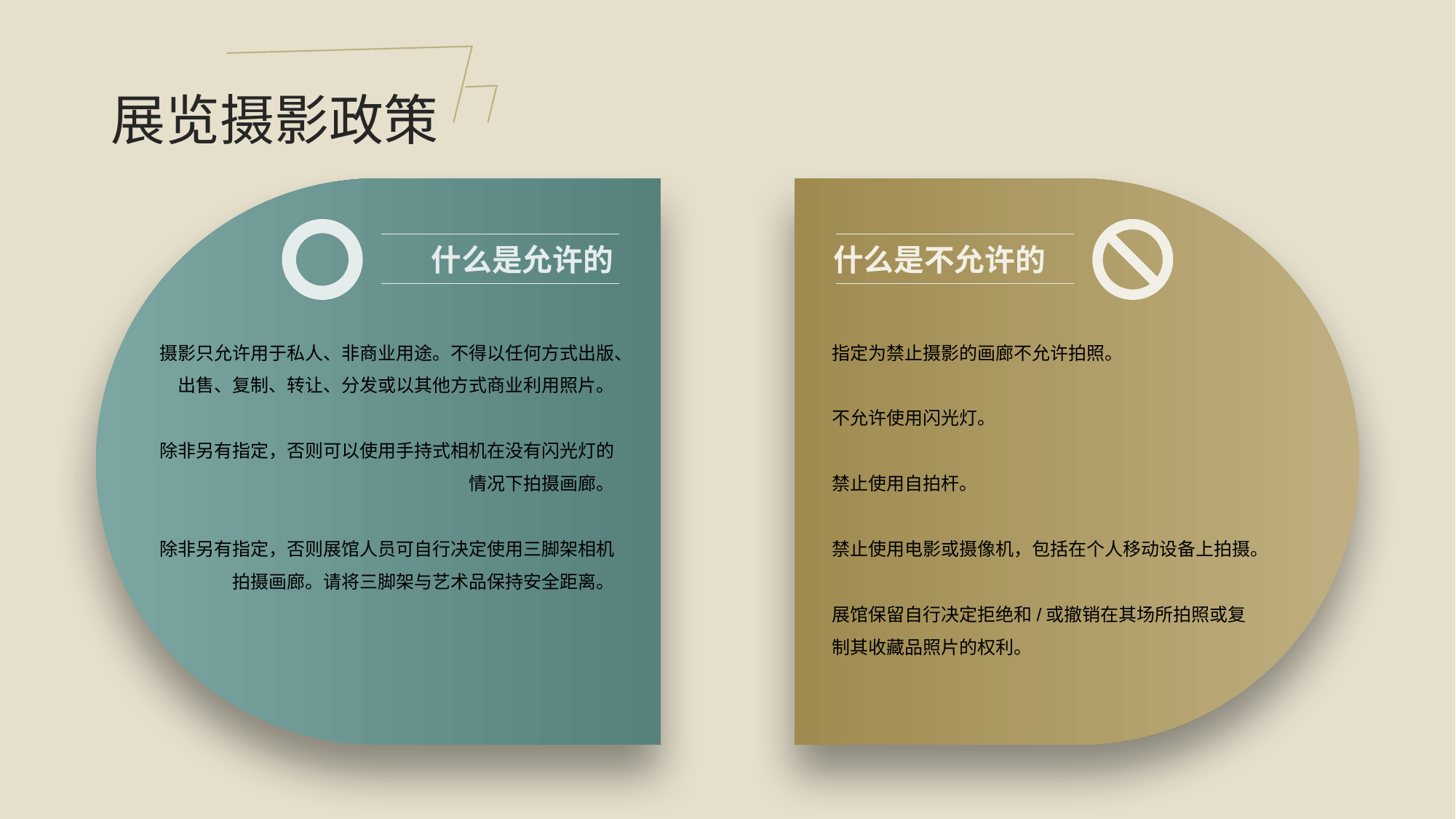

# 展览摄影政策

什么是允许的
什么是不允许的
摄影只允许用于私人、非商业用途。不得以任何方式出版、出售、复制、转让、分发或以其他方式商业利用照片。

除非另有指定，否则可以使用手持式相机在没有闪光灯的情况下拍摄画廊。

除非另有指定，否则展馆人员可自行决定使用三脚架相机拍摄画廊。请将三脚架与艺术品保持安全距离。
指定为禁止摄影的画廊不允许拍照。

不允许使用闪光灯。

禁止使用自拍杆。

禁止使用电影或摄像机，包括在个人移动设备上拍摄。

展馆保留自行决定拒绝和/或撤销在其场所拍照或复制其收藏品照片的权利。